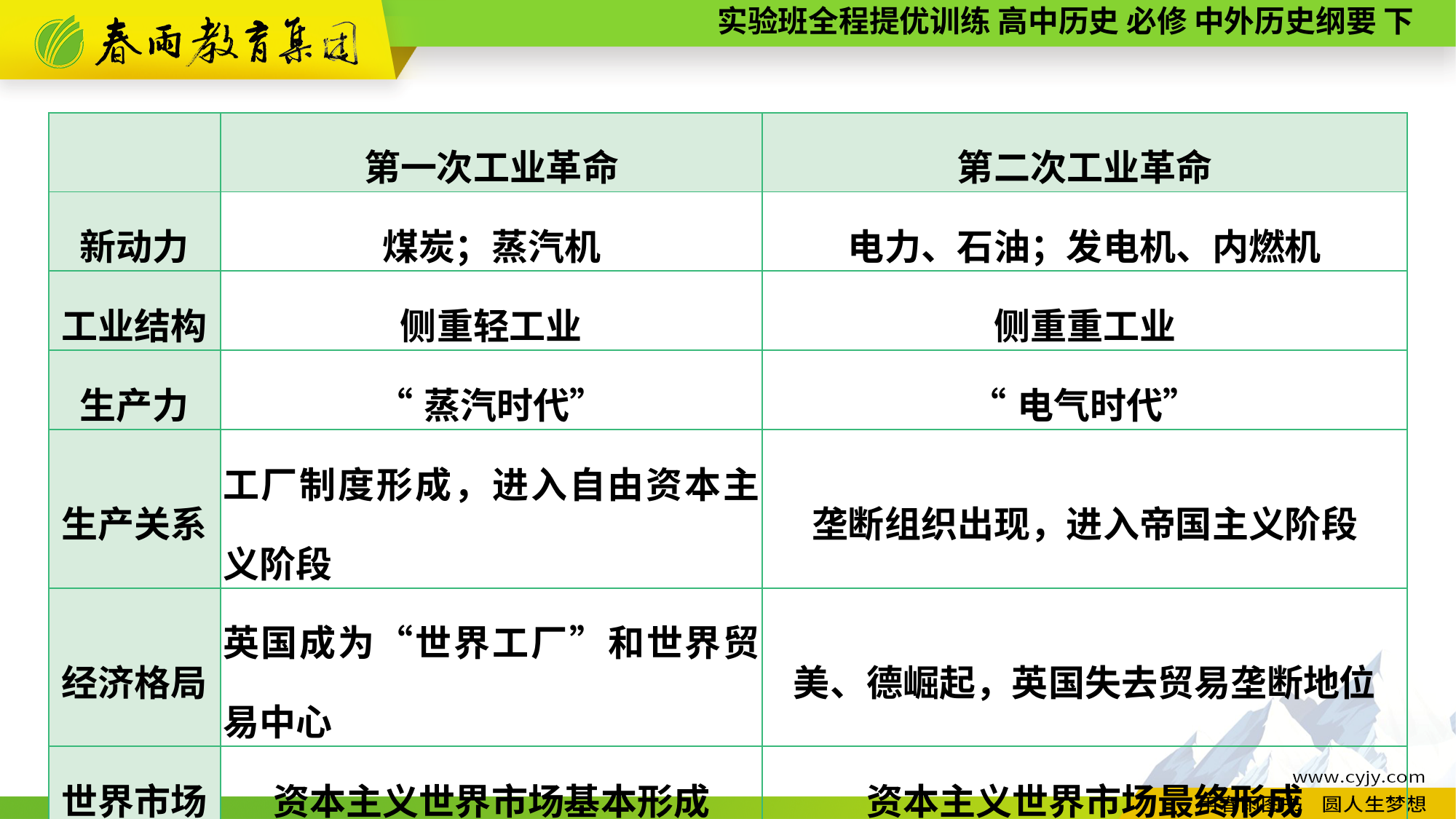

|  | 第一次工业革命 | 第二次工业革命 |
| --- | --- | --- |
| 新动力 | 煤炭；蒸汽机 | 电力、石油；发电机、内燃机 |
| 工业结构 | 侧重轻工业 | 侧重重工业 |
| 生产力 | “蒸汽时代” | “电气时代” |
| 生产关系 | 工厂制度形成，进入自由资本主义阶段 | 垄断组织出现，进入帝国主义阶段 |
| 经济格局 | 英国成为“世界工厂”和世界贸易中心 | 美、德崛起，英国失去贸易垄断地位 |
| 世界市场 | 资本主义世界市场基本形成 | 资本主义世界市场最终形成 |